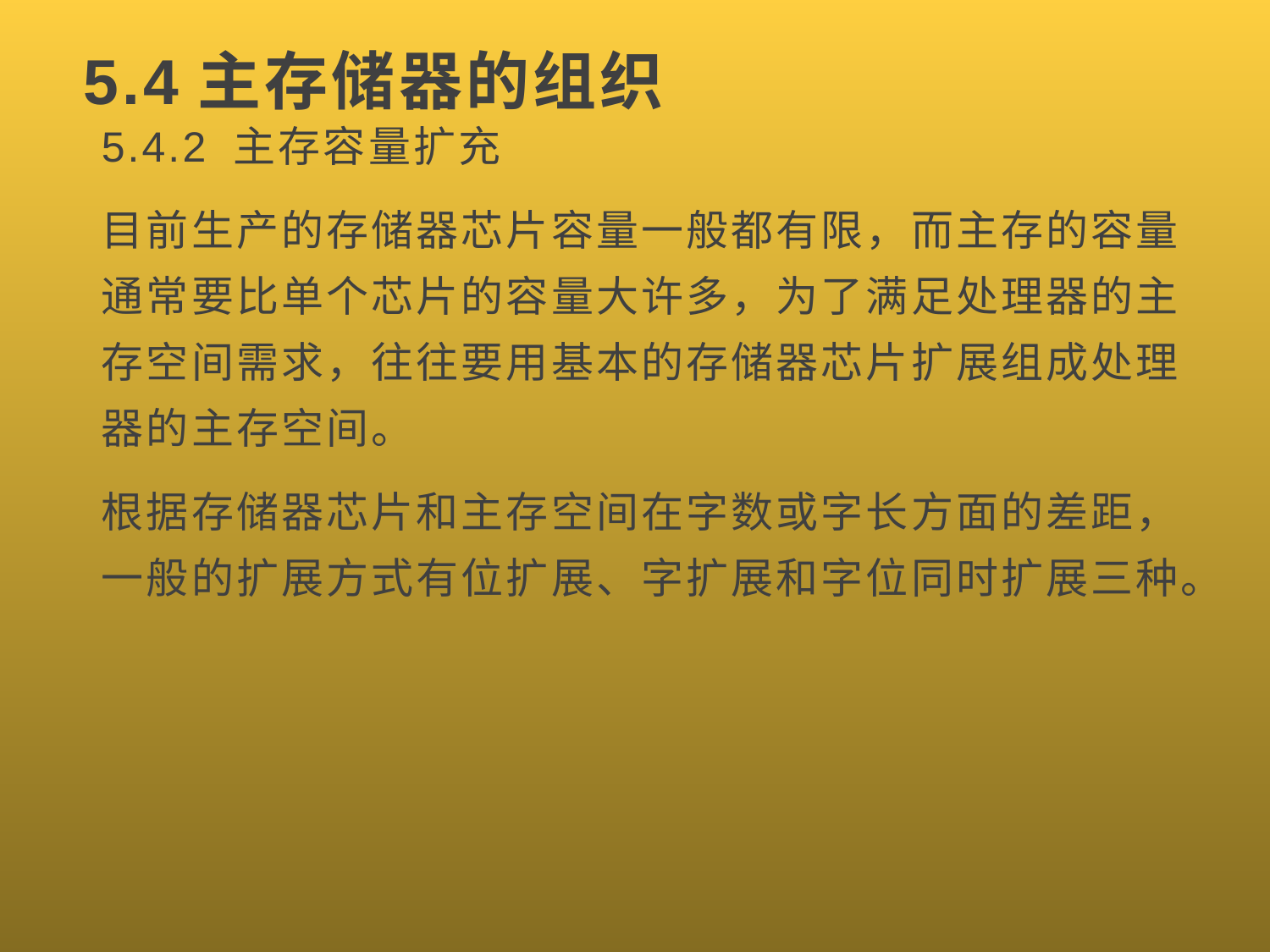

# 5.4主存储器的组织

5.4.2 主存容量扩充
目前生产的存储器芯片容量一般都有限，而主存的容量通常要比单个芯片的容量大许多，为了满足处理器的主存空间需求，往往要用基本的存储器芯片扩展组成处理器的主存空间。
根据存储器芯片和主存空间在字数或字长方面的差距，一般的扩展方式有位扩展、字扩展和字位同时扩展三种。